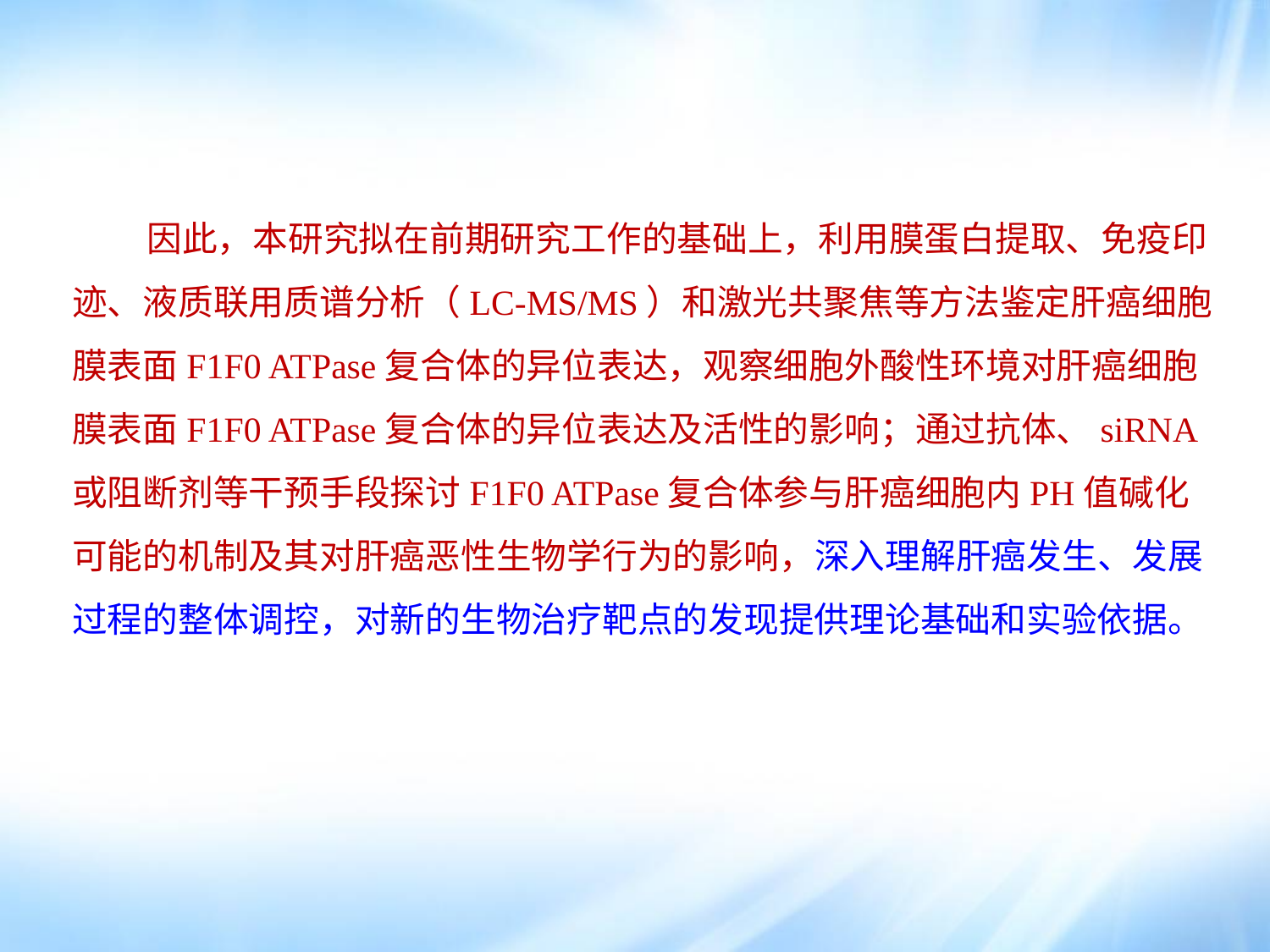

因此，本研究拟在前期研究工作的基础上，利用膜蛋白提取、免疫印迹、液质联用质谱分析（LC-MS/MS）和激光共聚焦等方法鉴定肝癌细胞膜表面F1F0 ATPase复合体的异位表达，观察细胞外酸性环境对肝癌细胞膜表面F1F0 ATPase复合体的异位表达及活性的影响；通过抗体、siRNA或阻断剂等干预手段探讨F1F0 ATPase复合体参与肝癌细胞内PH值碱化可能的机制及其对肝癌恶性生物学行为的影响，深入理解肝癌发生、发展过程的整体调控，对新的生物治疗靶点的发现提供理论基础和实验依据。